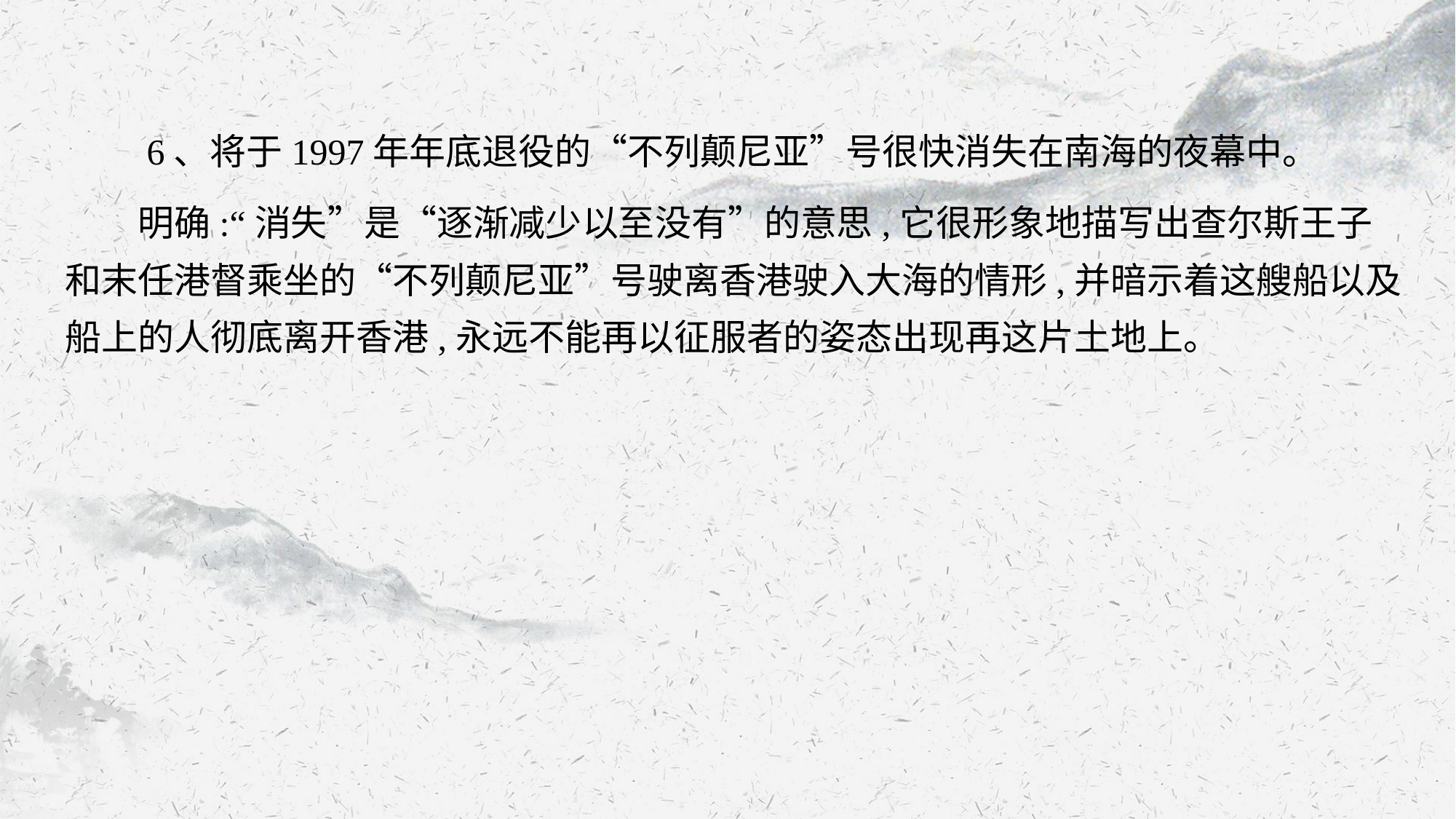

6、将于1997年年底退役的“不列颠尼亚”号很快消失在南海的夜幕中。
　　明确:“消失”是“逐渐减少以至没有”的意思,它很形象地描写出查尔斯王子和末任港督乘坐的“不列颠尼亚”号驶离香港驶入大海的情形,并暗示着这艘船以及船上的人彻底离开香港,永远不能再以征服者的姿态出现再这片土地上。